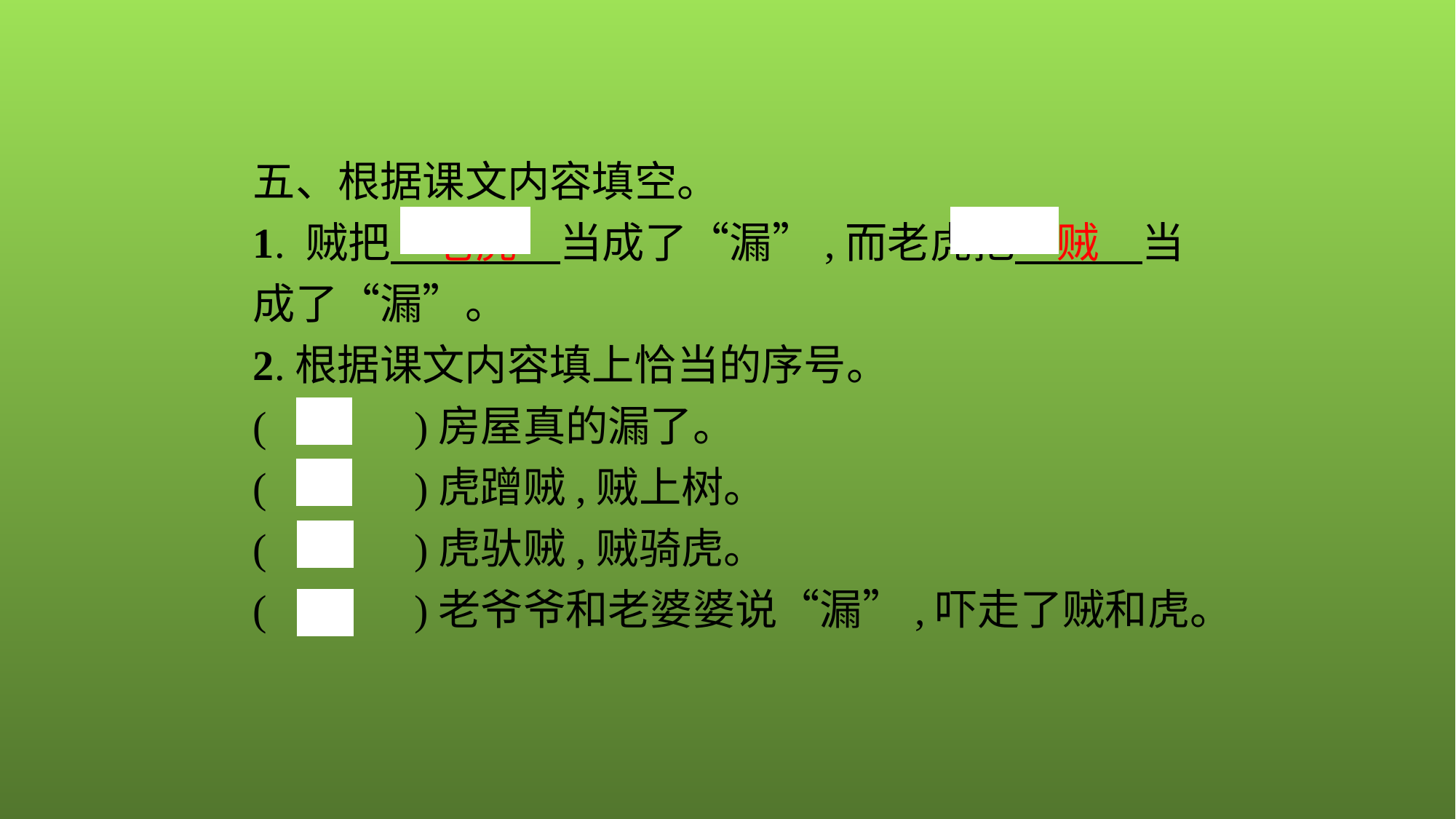

五、根据课文内容填空。
1. 贼把　老虎　当成了“漏”,而老虎把　贼　当成了“漏”。
2.根据课文内容填上恰当的序号。
(　4　)房屋真的漏了。
(　3　)虎蹭贼,贼上树。
(　2　)虎驮贼,贼骑虎。
(　1　)老爷爷和老婆婆说“漏”,吓走了贼和虎。